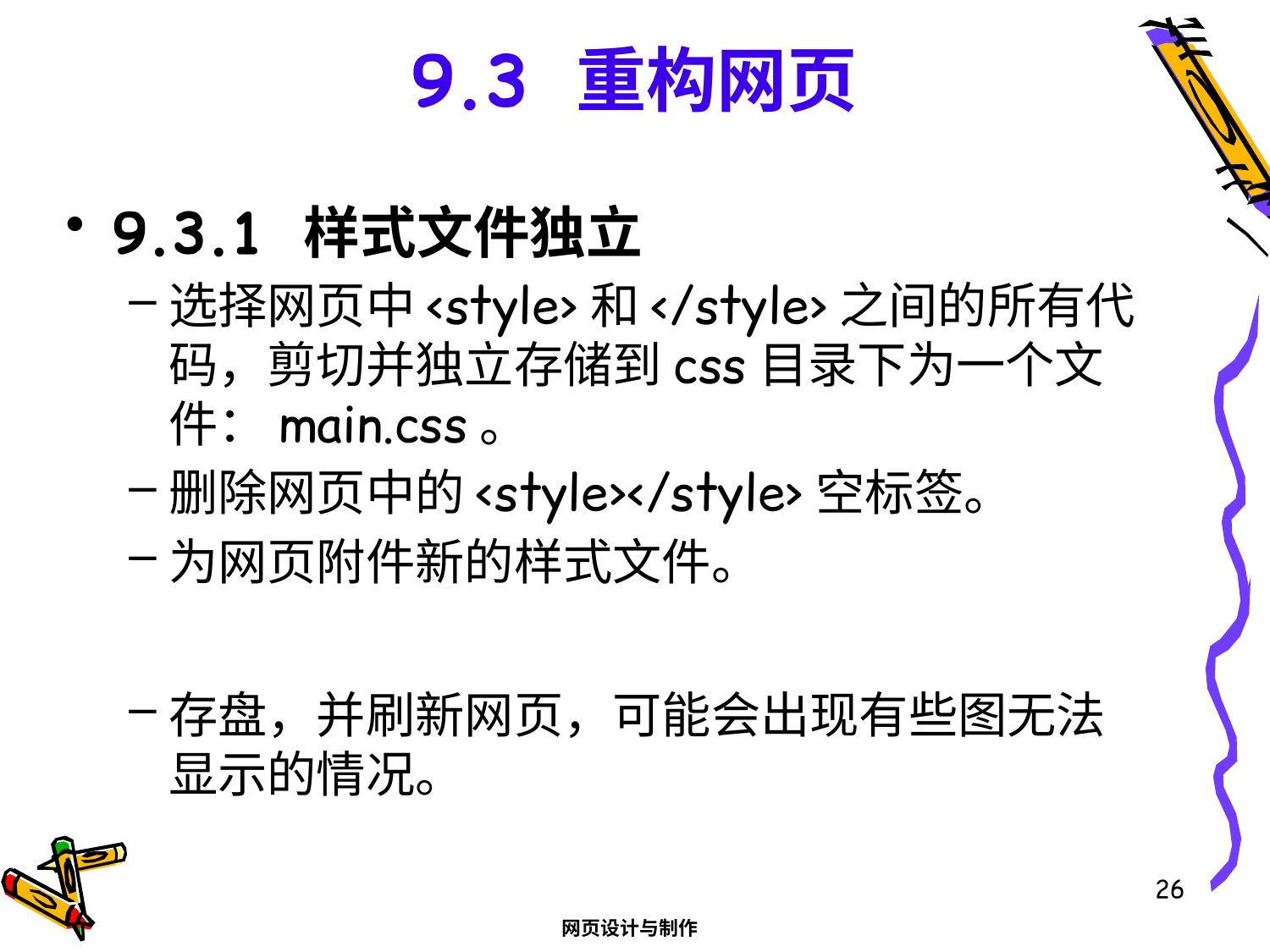

# 9.3 重构网页
9.3.1 样式文件独立
选择网页中<style>和</style>之间的所有代码，剪切并独立存储到css目录下为一个文件：main.css。
删除网页中的<style></style>空标签。
为网页附件新的样式文件。

存盘，并刷新网页，可能会出现有些图无法显示的情况。
26
网页设计与制作